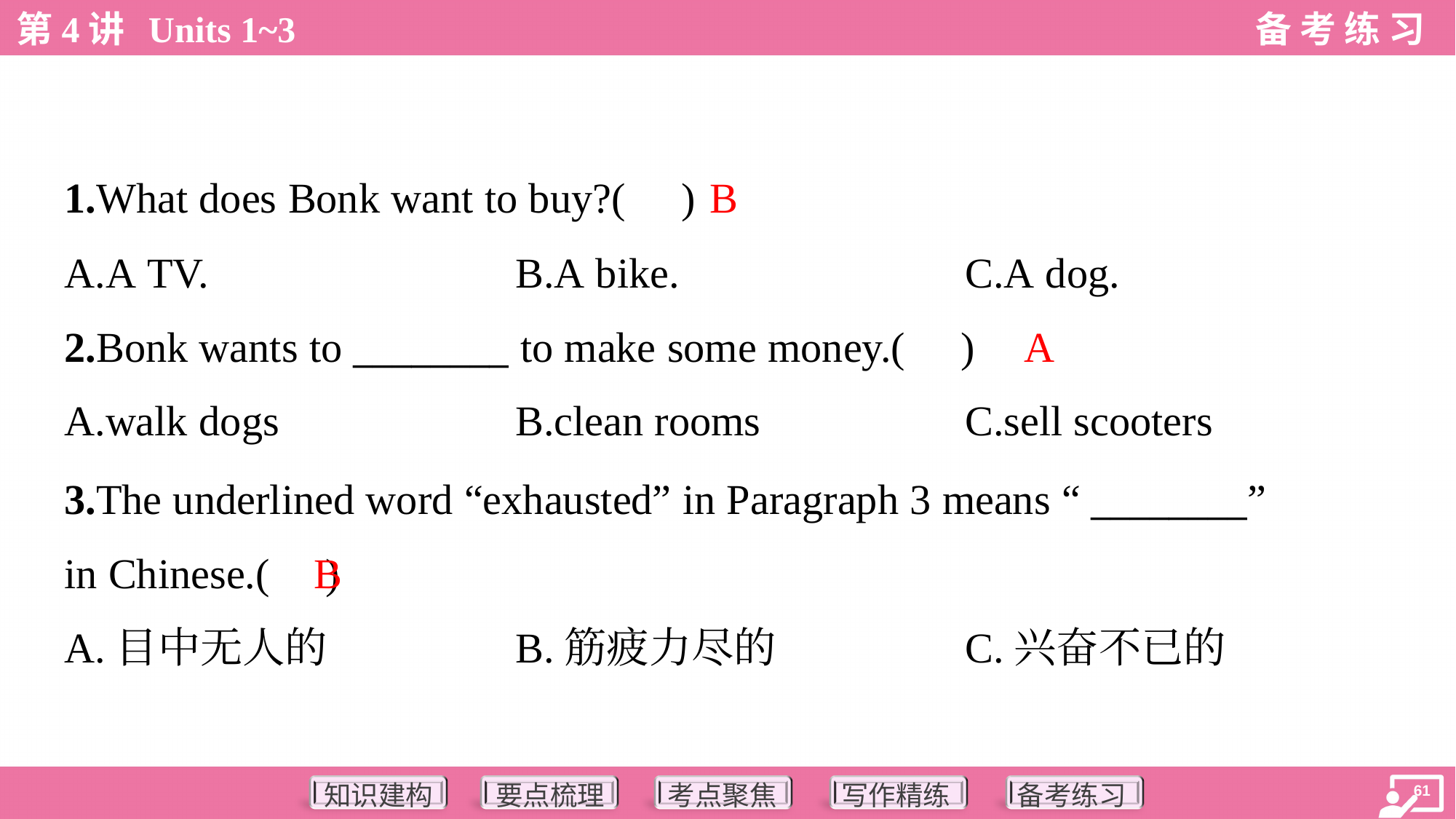

B
1.What does Bonk want to buy?(     )
A.A TV.	B.A bike.	C.A dog.
A
2.Bonk wants to ________ to make some money.(     )
A.walk dogs	B.clean rooms	C.sell scooters
3.The underlined word “exhausted” in Paragraph 3 means “ ________”
in Chinese.(     )
B
A.目中无人的	B.筋疲力尽的	C.兴奋不已的